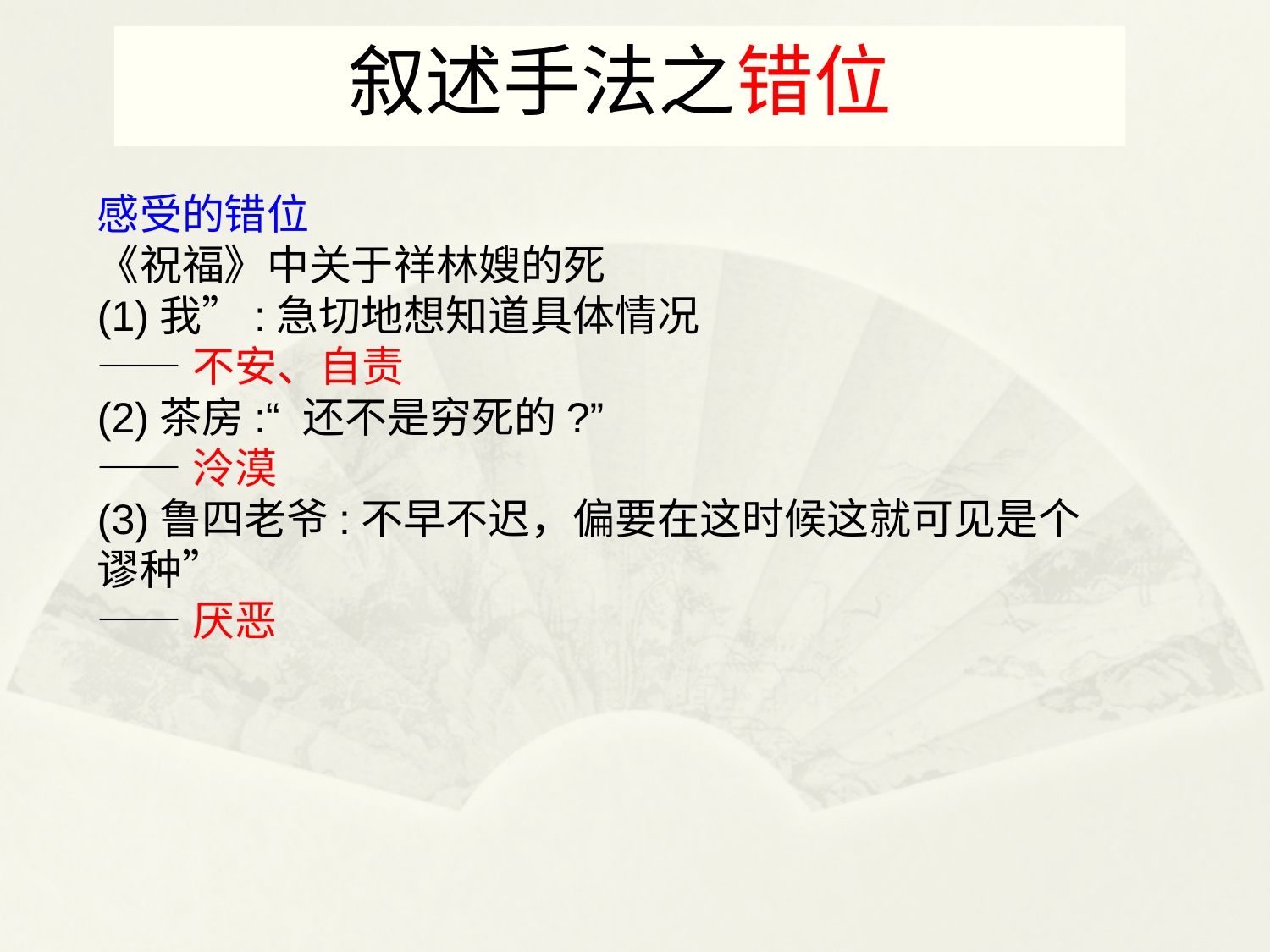

叙述手法之错位
感受的错位
《祝福》中关于祥林嫂的死
(1)我”:急切地想知道具体情况
——不安、自责
(2)茶房:“ 还不是穷死的?”
——泠漠
(3)鲁四老爷:不早不迟，偏要在这时候这就可见是个谬种”
——厌恶